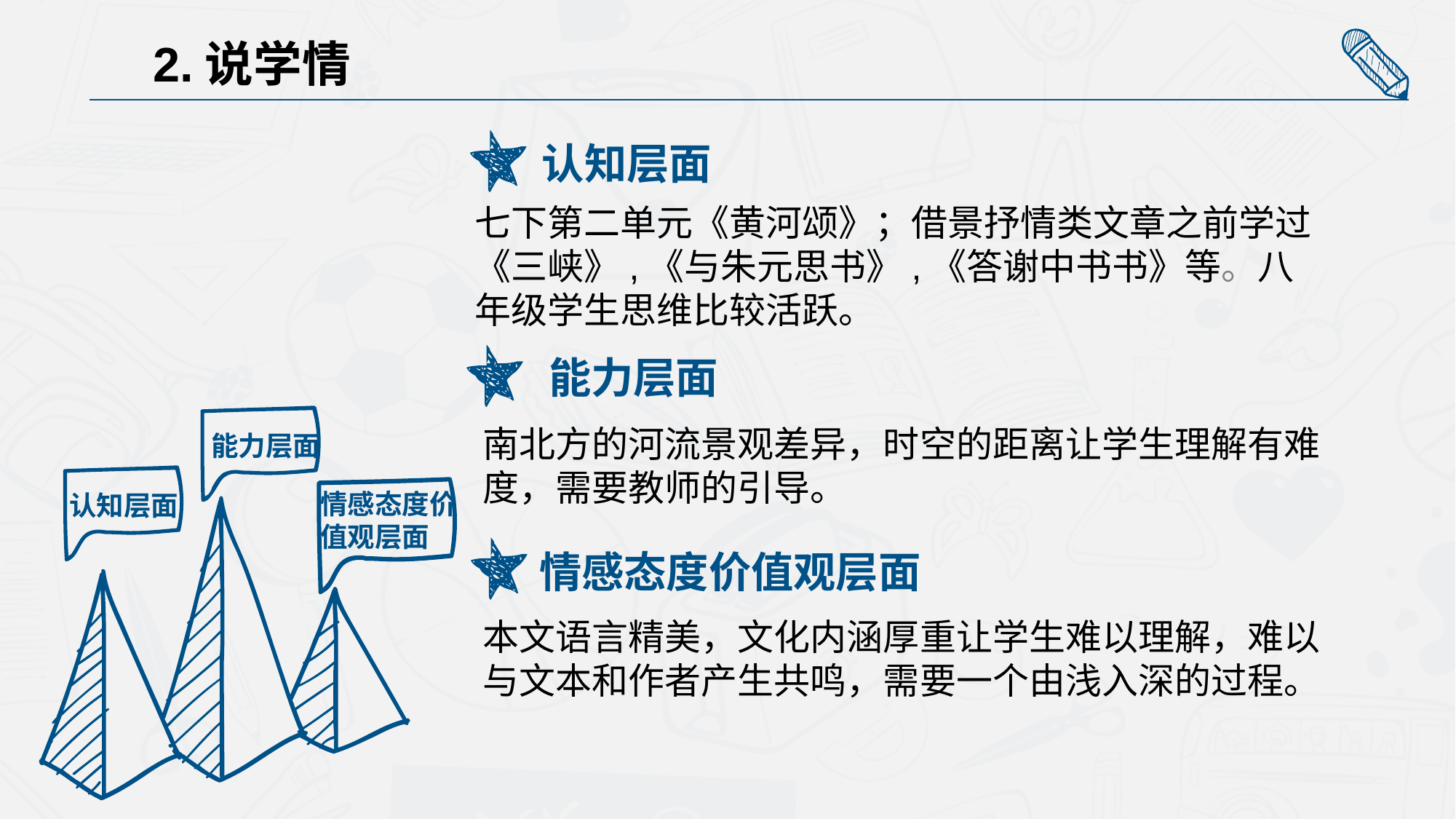

2.说学情

认知层面
七下第二单元《黄河颂》；借景抒情类文章之前学过《三峡》,《与朱元思书》,《答谢中书书》等。八年级学生思维比较活跃。

能力层面

能力层面
南北方的河流景观差异，时空的距离让学生理解有难度，需要教师的引导。

认知层面

情感态度价值观层面

情感态度价值观层面
本文语言精美，文化内涵厚重让学生难以理解，难以与文本和作者产生共鸣，需要一个由浅入深的过程。